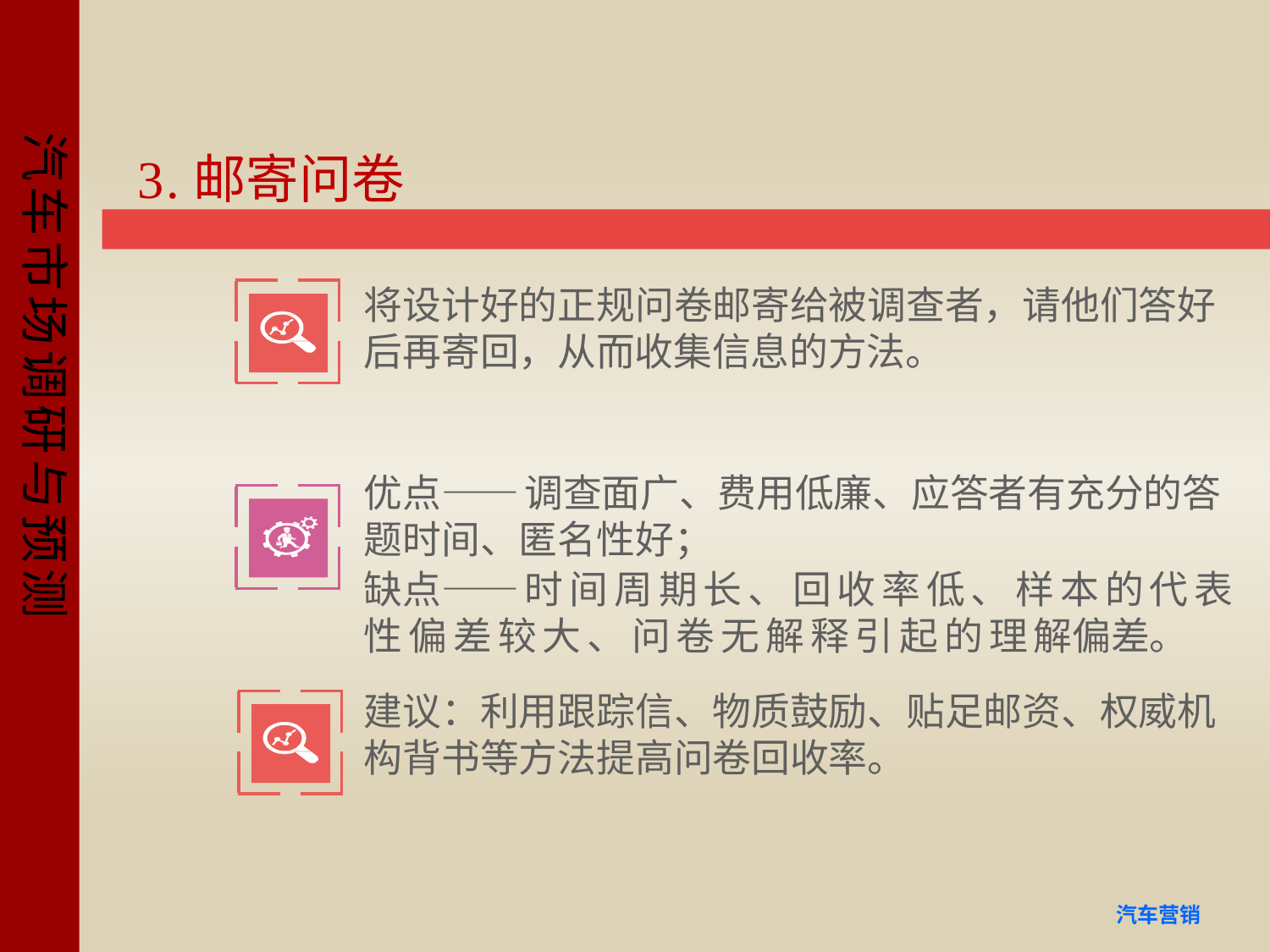

# 3.邮寄问卷

将设计好的正规问卷邮寄给被调查者，请他们答好后再寄回，从而收集信息的方法。

优点——调查面广、费用低廉、应答者有充分的答题时间、匿名性好；
缺点——时间周期长、回收率低、样本的代表性偏差较大、问卷无解释引起的理解偏差。
建议：利用跟踪信、物质鼓励、贴足邮资、权威机 构背书等方法提高问卷回收率。